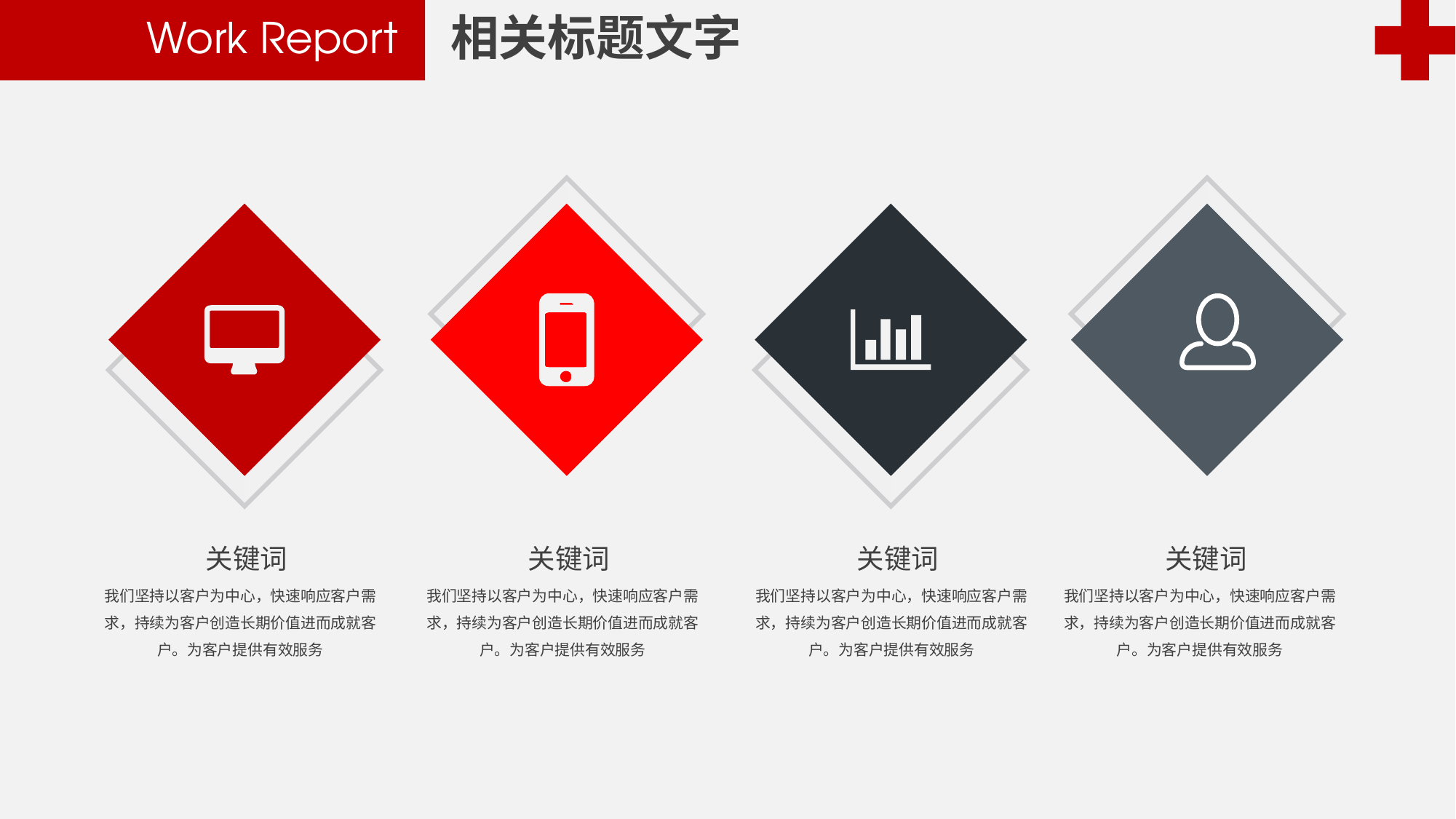

相关标题文字
Work Report

 关键词
我们坚持以客户为中心，快速响应客户需求，持续为客户创造长期价值进而成就客户。为客户提供有效服务
 关键词
我们坚持以客户为中心，快速响应客户需求，持续为客户创造长期价值进而成就客户。为客户提供有效服务
 关键词
我们坚持以客户为中心，快速响应客户需求，持续为客户创造长期价值进而成就客户。为客户提供有效服务
 关键词
我们坚持以客户为中心，快速响应客户需求，持续为客户创造长期价值进而成就客户。为客户提供有效服务